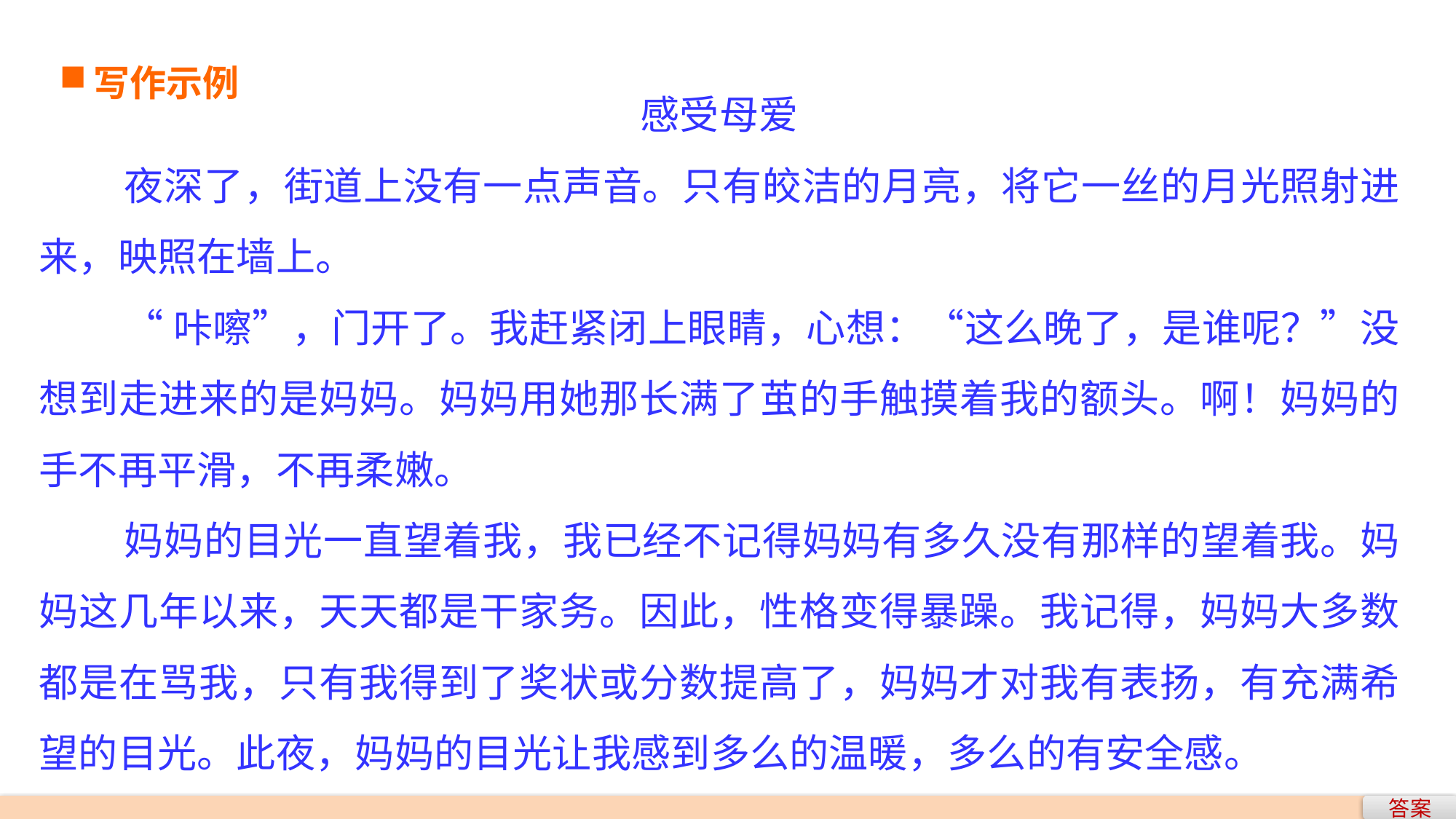

写作示例
感受母爱
夜深了，街道上没有一点声音。只有皎洁的月亮，将它一丝的月光照射进来，映照在墙上。
“咔嚓”，门开了。我赶紧闭上眼睛，心想：“这么晚了，是谁呢？”没想到走进来的是妈妈。妈妈用她那长满了茧的手触摸着我的额头。啊！妈妈的手不再平滑，不再柔嫩。
妈妈的目光一直望着我，我已经不记得妈妈有多久没有那样的望着我。妈妈这几年以来，天天都是干家务。因此，性格变得暴躁。我记得，妈妈大多数都是在骂我，只有我得到了奖状或分数提高了，妈妈才对我有表扬，有充满希望的目光。此夜，妈妈的目光让我感到多么的温暖，多么的有安全感。

答案